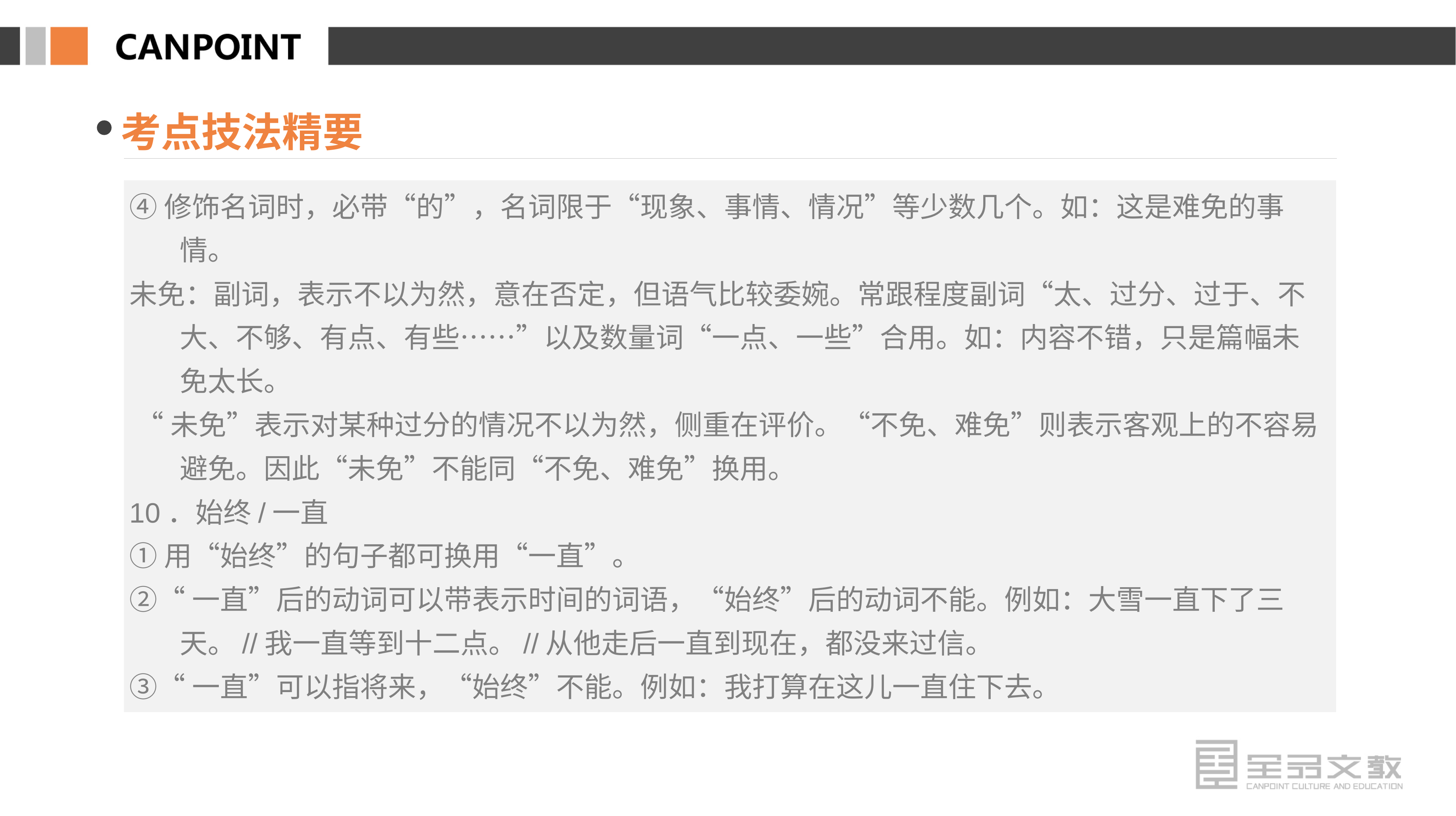

考点技法精要

④修饰名词时，必带“的”，名词限于“现象、事情、情况”等少数几个。如：这是难免的事情。
未免：副词，表示不以为然，意在否定，但语气比较委婉。常跟程度副词“太、过分、过于、不大、不够、有点、有些……”以及数量词“一点、一些”合用。如：内容不错，只是篇幅未免太长。
 “未免”表示对某种过分的情况不以为然，侧重在评价。“不免、难免”则表示客观上的不容易避免。因此“未免”不能同“不免、难免”换用。
10．始终/一直
①用“始终”的句子都可换用“一直”。
②“一直”后的动词可以带表示时间的词语，“始终”后的动词不能。例如：大雪一直下了三天。//我一直等到十二点。//从他走后一直到现在，都没来过信。
③“一直”可以指将来，“始终”不能。例如：我打算在这儿一直住下去。